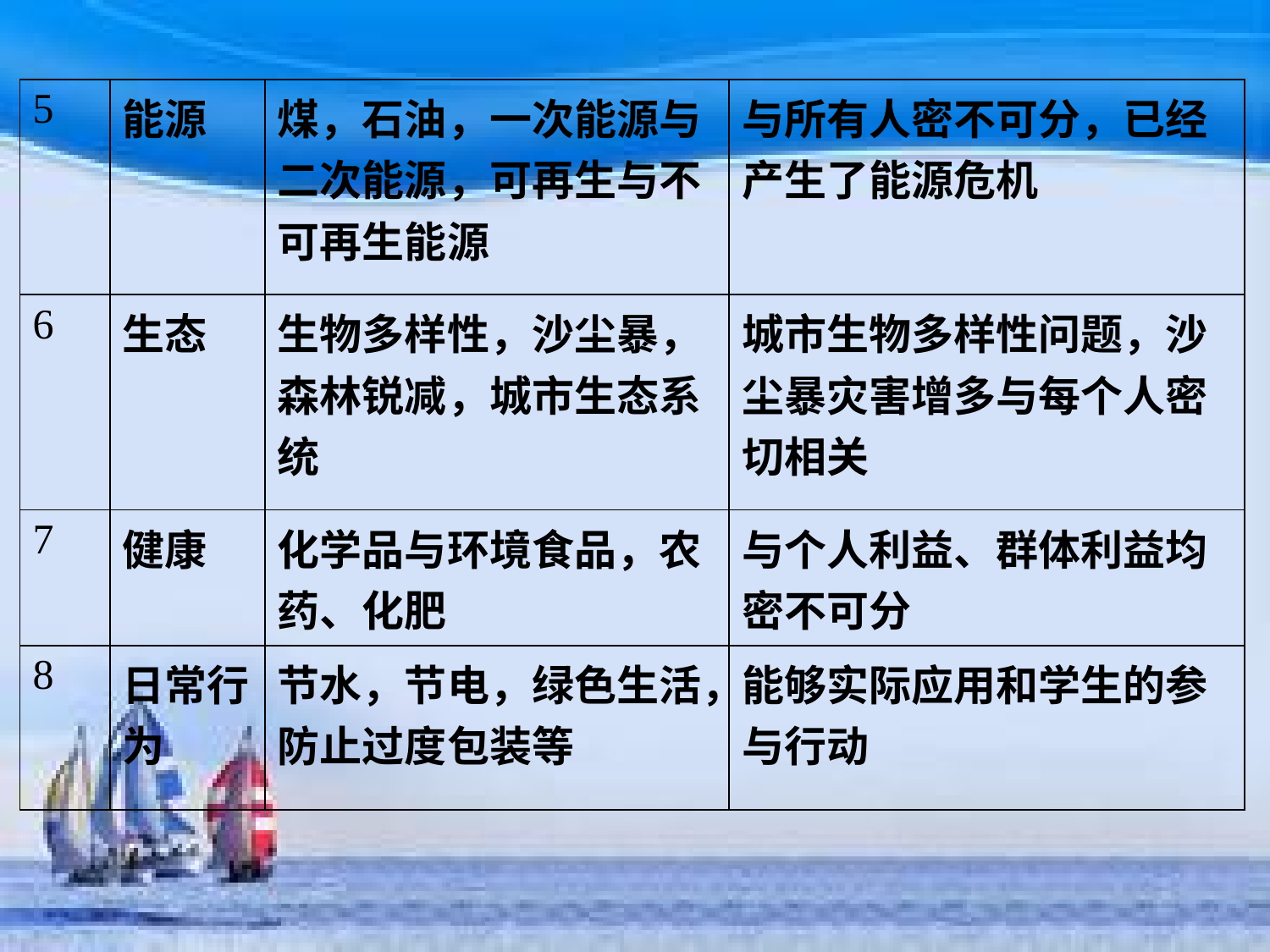

| 5 | 能源 | 煤，石油，一次能源与二次能源，可再生与不可再生能源 | 与所有人密不可分，已经产生了能源危机 |
| --- | --- | --- | --- |
| 6 | 生态 | 生物多样性，沙尘暴，森林锐减，城市生态系统 | 城市生物多样性问题，沙尘暴灾害增多与每个人密切相关 |
| 7 | 健康 | 化学品与环境食品，农药、化肥 | 与个人利益、群体利益均密不可分 |
| 8 | 日常行为 | 节水，节电，绿色生活，防止过度包装等 | 能够实际应用和学生的参与行动 |